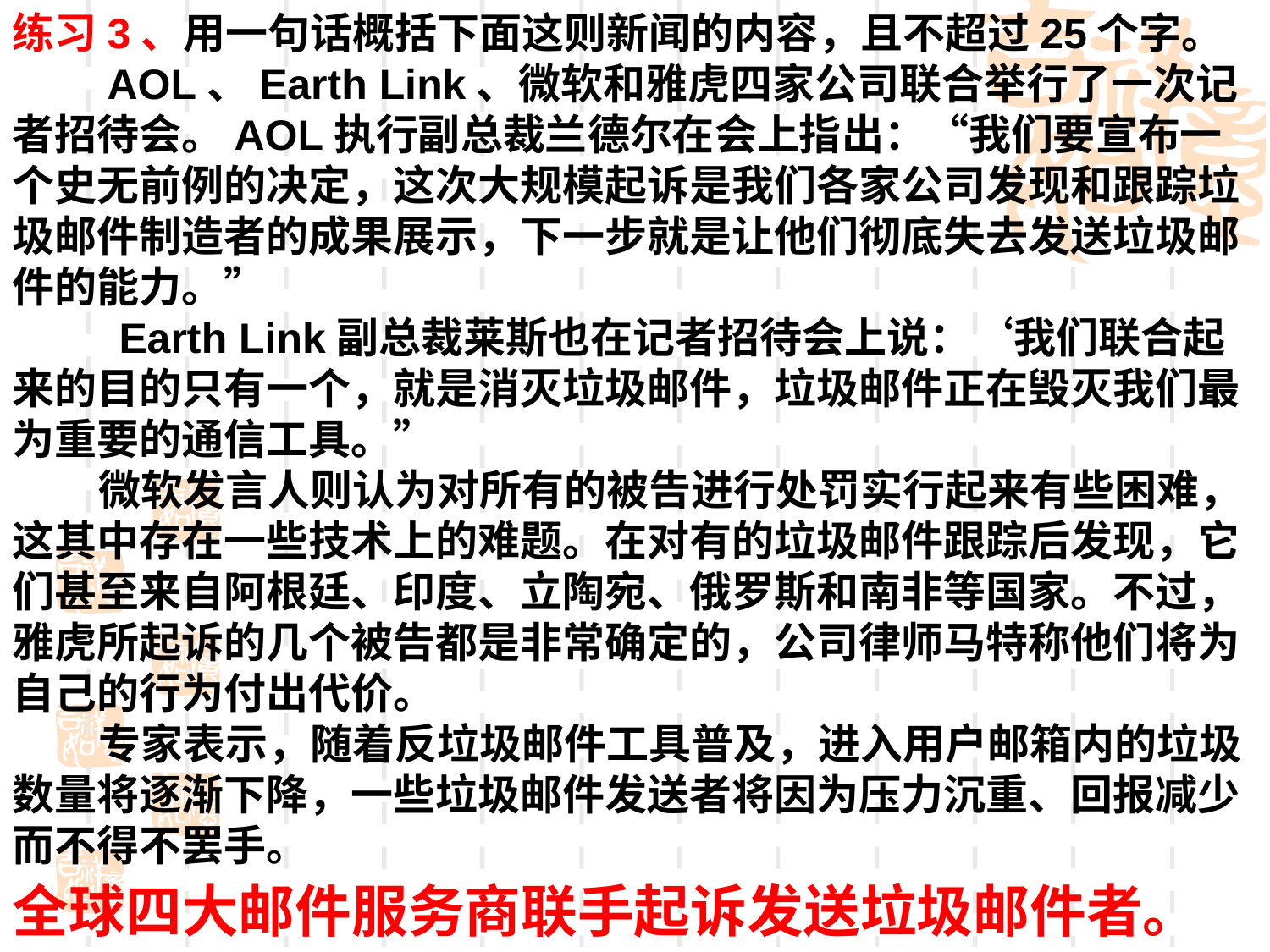

练习3、用一句话概括下面这则新闻的内容，且不超过25个字。
        AOL、Earth Link、微软和雅虎四家公司联合举行了一次记者招待会。AOL执行副总裁兰德尔在会上指出：“我们要宣布一个史无前例的决定，这次大规模起诉是我们各家公司发现和跟踪垃圾邮件制造者的成果展示，下一步就是让他们彻底失去发送垃圾邮件的能力。”
         Earth Link副总裁莱斯也在记者招待会上说：‘我们联合起来的目的只有一个，就是消灭垃圾邮件，垃圾邮件正在毁灭我们最为重要的通信工具。”
        微软发言人则认为对所有的被告进行处罚实行起来有些困难，这其中存在一些技术上的难题。在对有的垃圾邮件跟踪后发现，它们甚至来自阿根廷、印度、立陶宛、俄罗斯和南非等国家。不过，雅虎所起诉的几个被告都是非常确定的，公司律师马特称他们将为自己的行为付出代价。
        专家表示，随着反垃圾邮件工具普及，进入用户邮箱内的垃圾数量将逐渐下降，一些垃圾邮件发送者将因为压力沉重、回报减少而不得不罢手。

全球四大邮件服务商联手起诉发送垃圾邮件者。